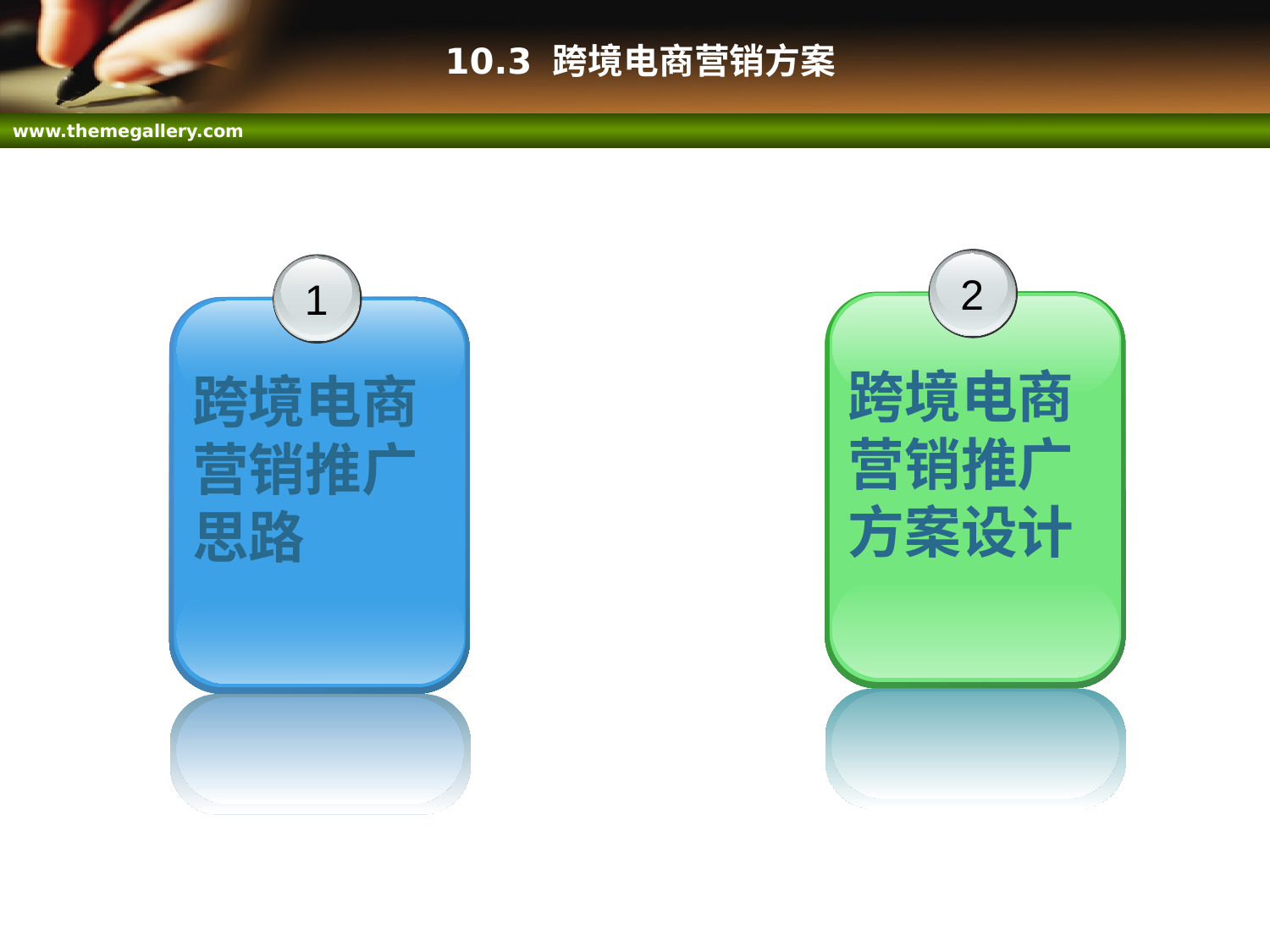

# 10.3 跨境电商营销方案

2

跨境电商营销推广方案设计

1

跨境电商营销推广思路